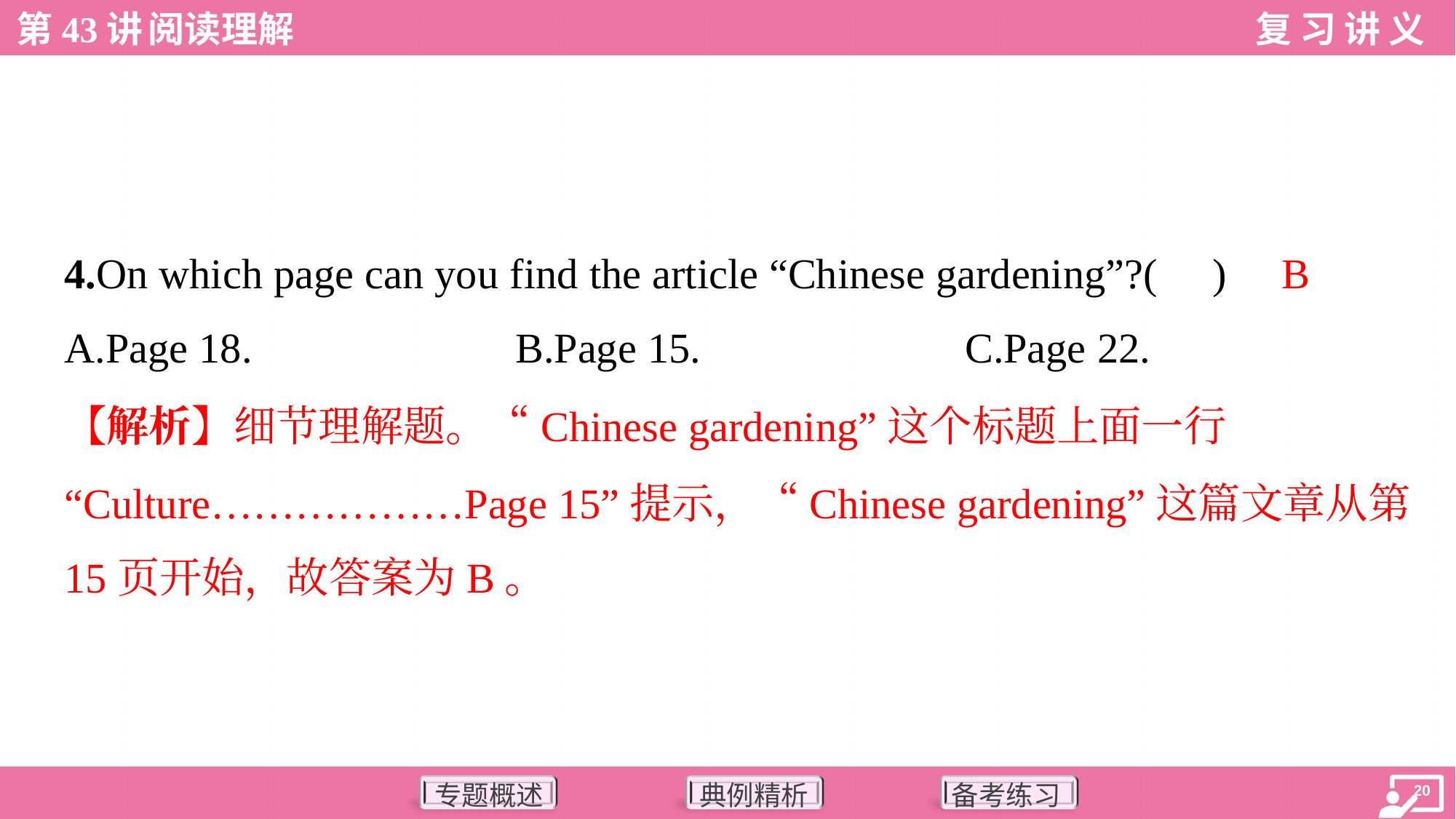

B
4.On which page can you find the article “Chinese gardening”?(     )
A.Page 18.	B.Page 15.	C.Page 22.
【解析】细节理解题。“Chinese gardening”这个标题上面一行
“Culture………………Page 15”提示，“Chinese gardening”这篇文章从第
15页开始，故答案为B。